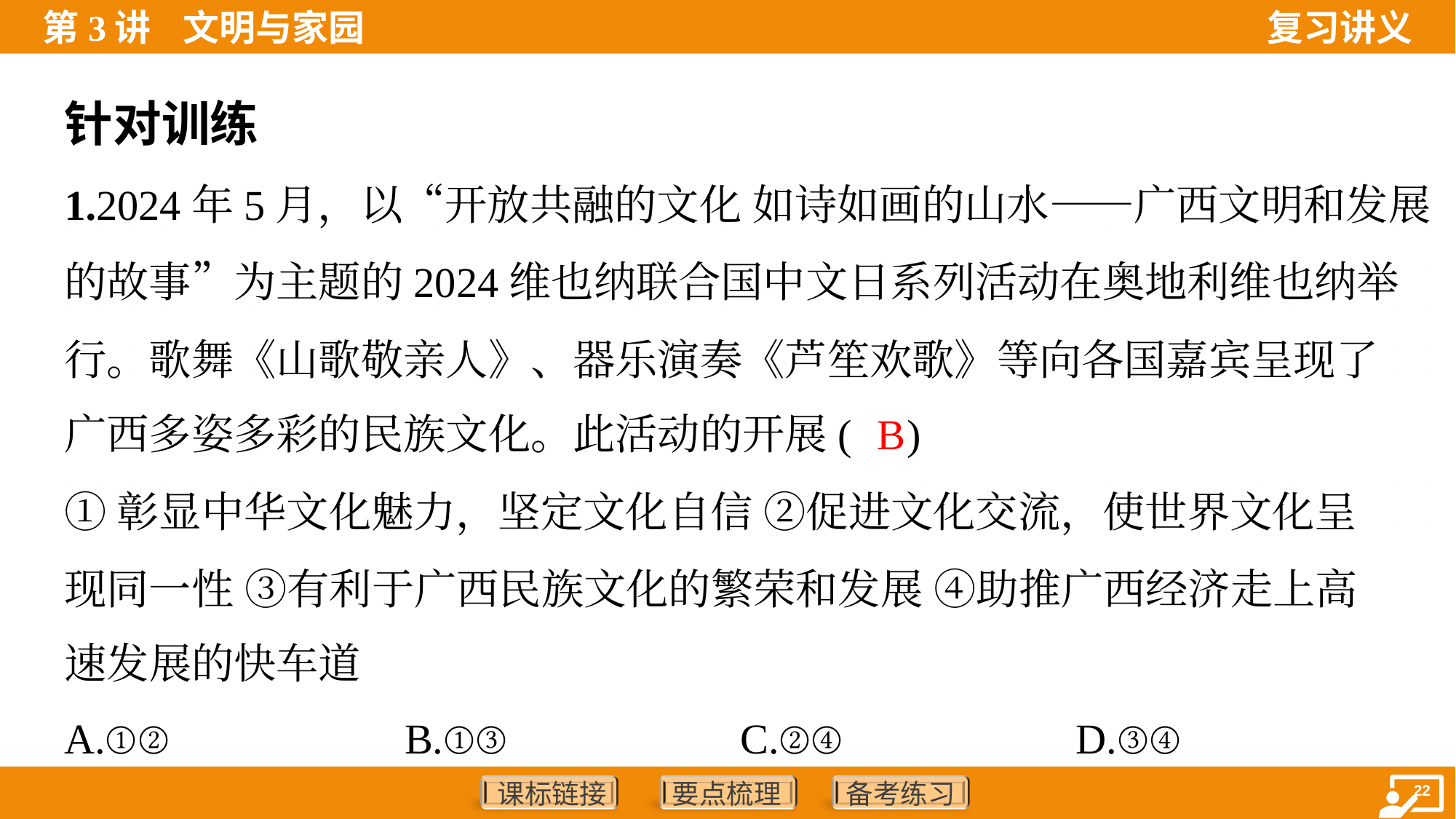

针对训练
1.2024年5月，以“开放共融的文化 如诗如画的山水——广西文明和发展
的故事”为主题的2024维也纳联合国中文日系列活动在奥地利维也纳举
行。歌舞《山歌敬亲人》、器乐演奏《芦笙欢歌》等向各国嘉宾呈现了
广西多姿多彩的民族文化。此活动的开展(     )
B
①彰显中华文化魅力，坚定文化自信 ②促进文化交流，使世界文化呈
现同一性 ③有利于广西民族文化的繁荣和发展 ④助推广西经济走上高
速发展的快车道
A.①②	B.①③	C.②④	D.③④